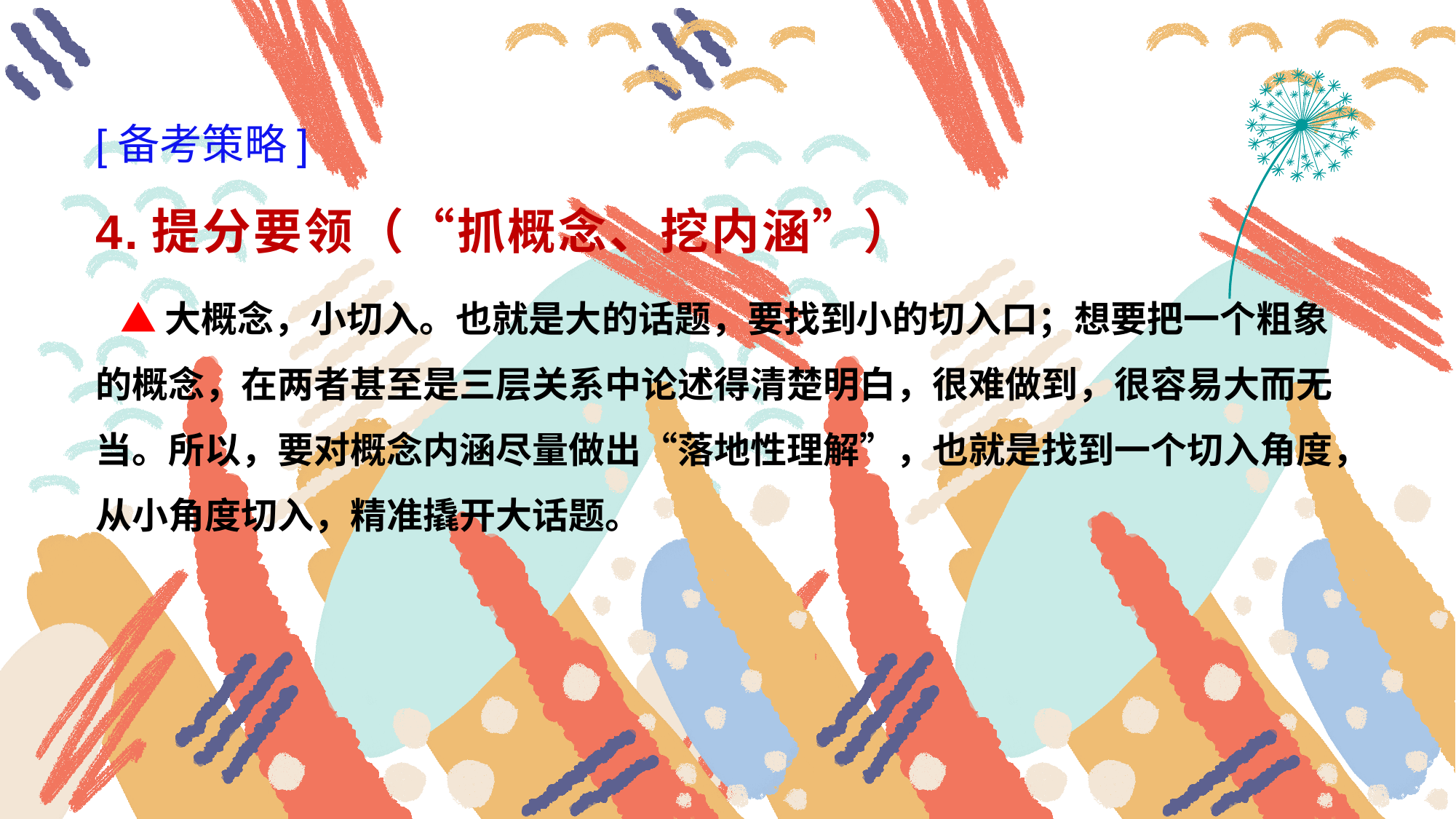

[备考策略]
4.提分要领（“抓概念、挖内涵”）
   ▲大概念，小切入。也就是大的话题，要找到小的切入口；想要把一个粗象的概念，在两者甚至是三层关系中论述得清楚明白，很难做到，很容易大而无当。所以，要对概念内涵尽量做出“落地性理解”，也就是找到一个切入角度，从小角度切入，精准撬开大话题。